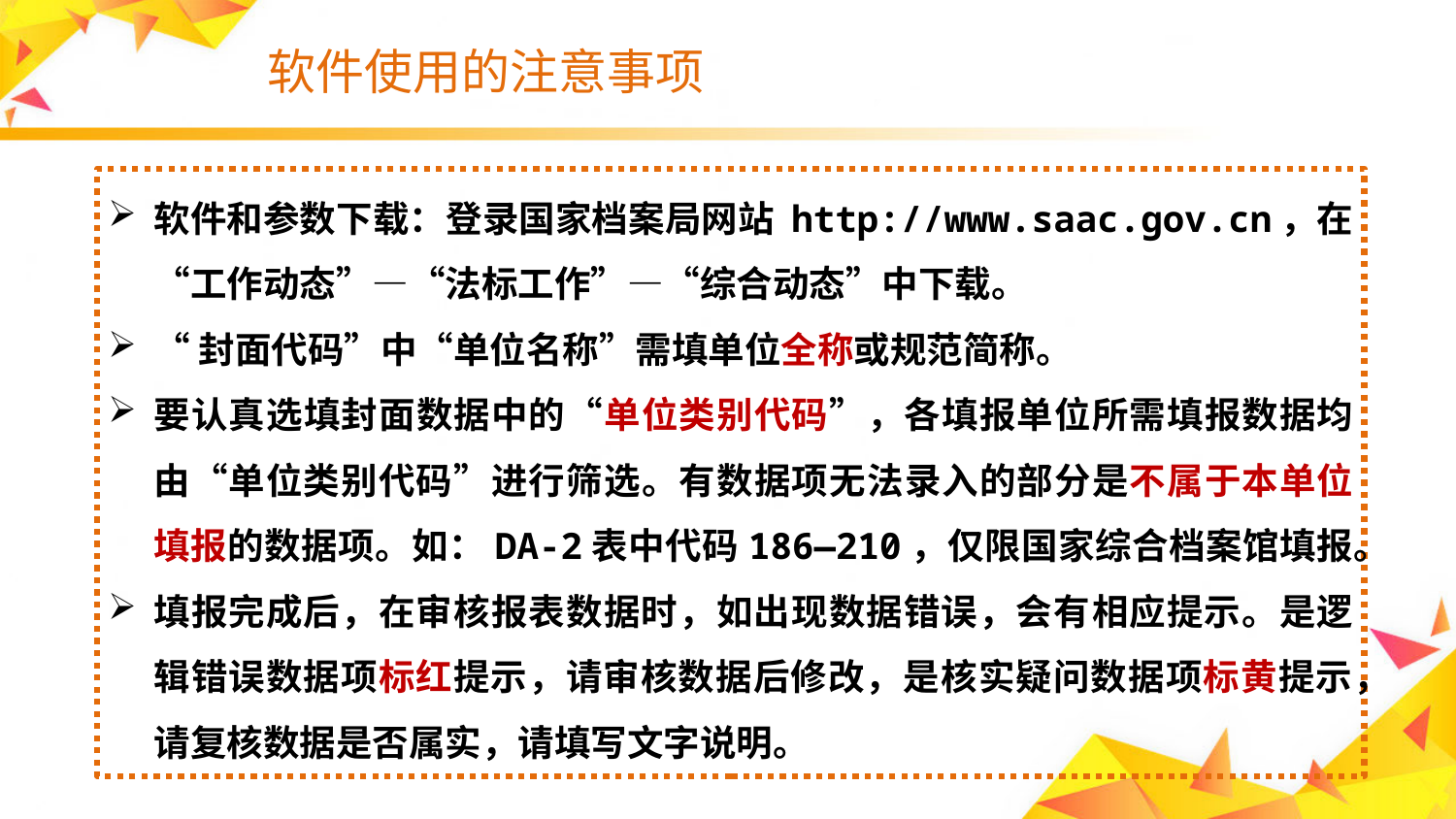

# 软件使用的注意事项
软件和参数下载：登录国家档案局网站 http://www.saac.gov.cn，在“工作动态”—“法标工作”—“综合动态”中下载。
“封面代码”中“单位名称”需填单位全称或规范简称。
要认真选填封面数据中的“单位类别代码”，各填报单位所需填报数据均由“单位类别代码”进行筛选。有数据项无法录入的部分是不属于本单位填报的数据项。如：DA-2表中代码186—210，仅限国家综合档案馆填报。
填报完成后，在审核报表数据时，如出现数据错误，会有相应提示。是逻辑错误数据项标红提示，请审核数据后修改，是核实疑问数据项标黄提示，请复核数据是否属实，请填写文字说明。